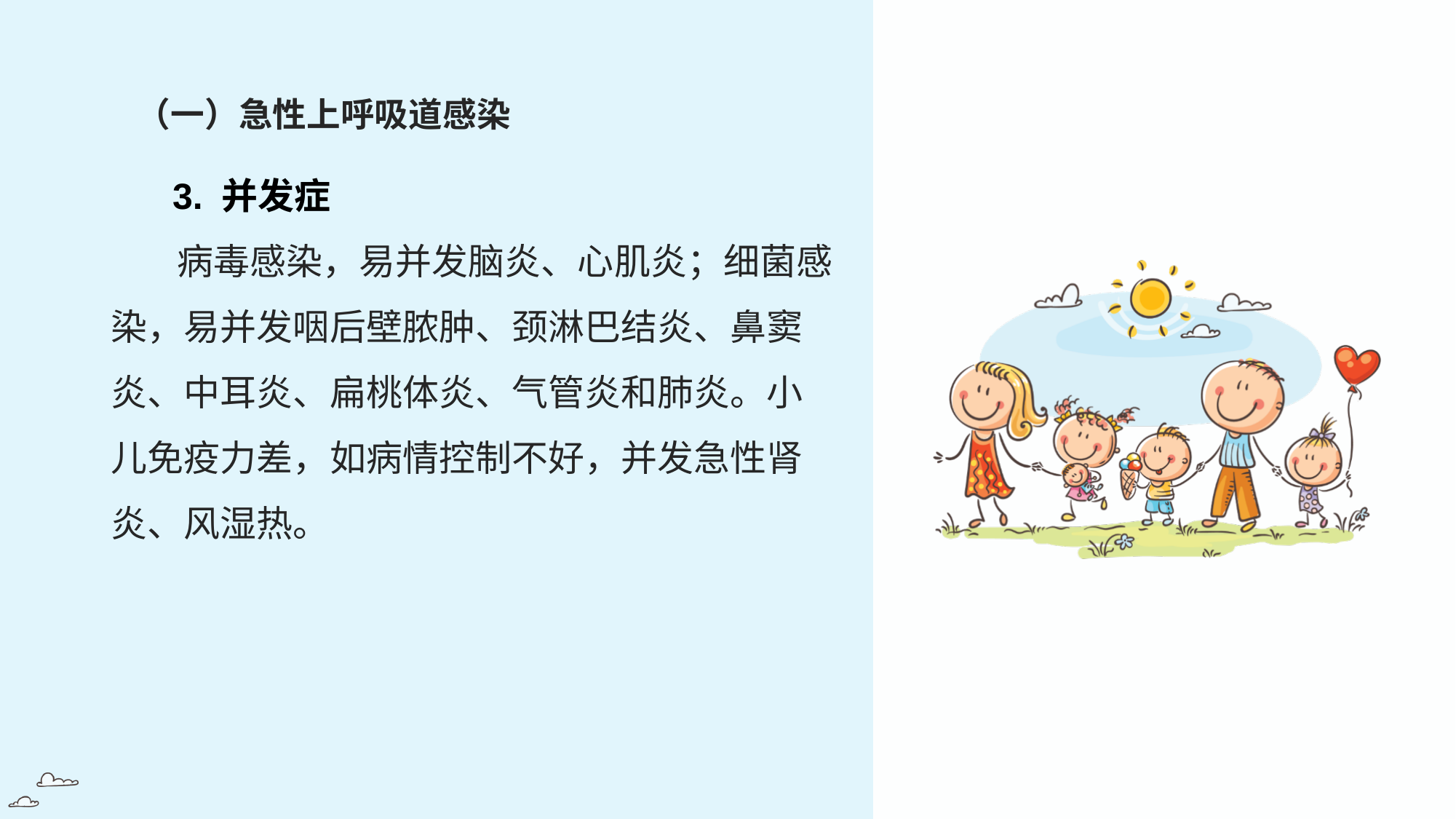

（一）急性上呼吸道感染

      3. 并发症
       病毒感染，易并发脑炎、心肌炎；细菌感染，易并发咽后壁脓肿、颈淋巴结炎、鼻窦炎、中耳炎、扁桃体炎、气管炎和肺炎。小儿免疫力差，如病情控制不好，并发急性肾炎、风湿热。